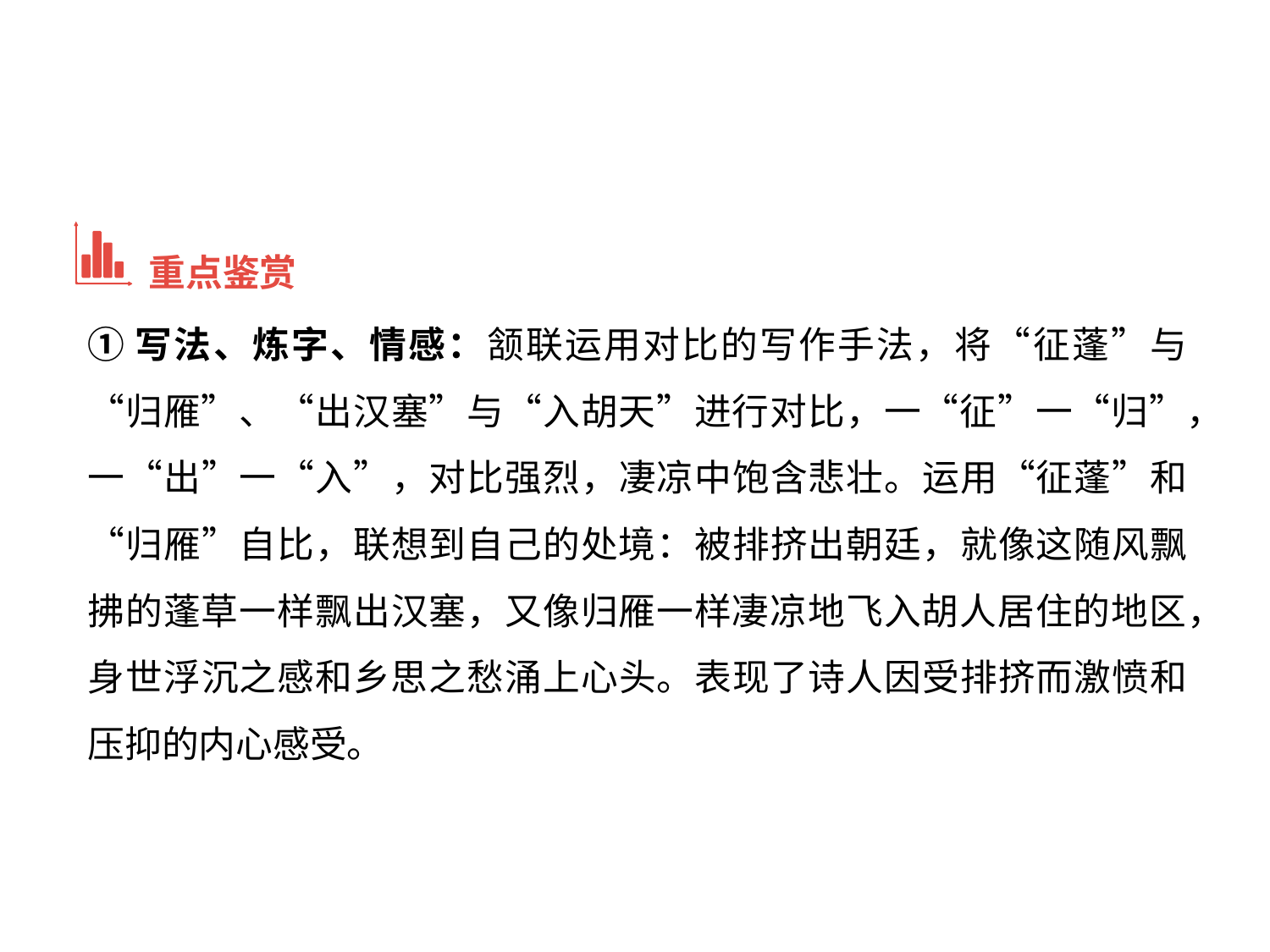

重点鉴赏
①写法、炼字、情感：颔联运用对比的写作手法，将“征蓬”与“归雁”、“出汉塞”与“入胡天”进行对比，一“征”一“归”，一“出”一“入”，对比强烈，凄凉中饱含悲壮。运用“征蓬”和“归雁”自比，联想到自己的处境：被排挤出朝廷，就像这随风飘拂的蓬草一样飘出汉塞，又像归雁一样凄凉地飞入胡人居住的地区，身世浮沉之感和乡思之愁涌上心头。表现了诗人因受排挤而激愤和压抑的内心感受。